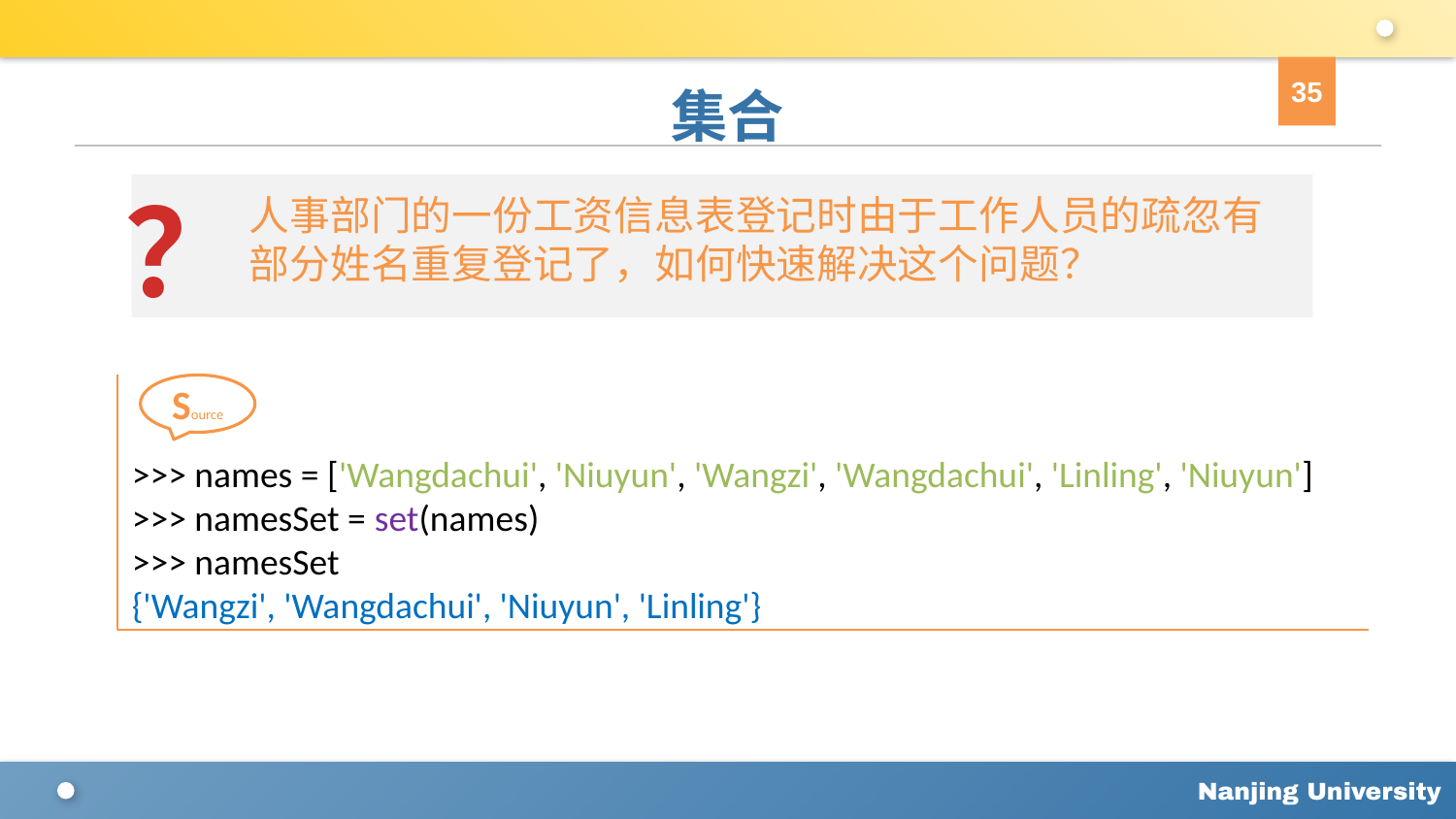

35
# 集合
？

人事部门的一份工资信息表登记时由于工作人员的疏忽有部分姓名重复登记了，如何快速解决这个问题？

>>> names = ['Wangdachui', 'Niuyun', 'Wangzi', 'Wangdachui', 'Linling', 'Niuyun']
>>> namesSet = set(names)
>>> namesSet
{'Wangzi', 'Wangdachui', 'Niuyun', 'Linling'}
Source